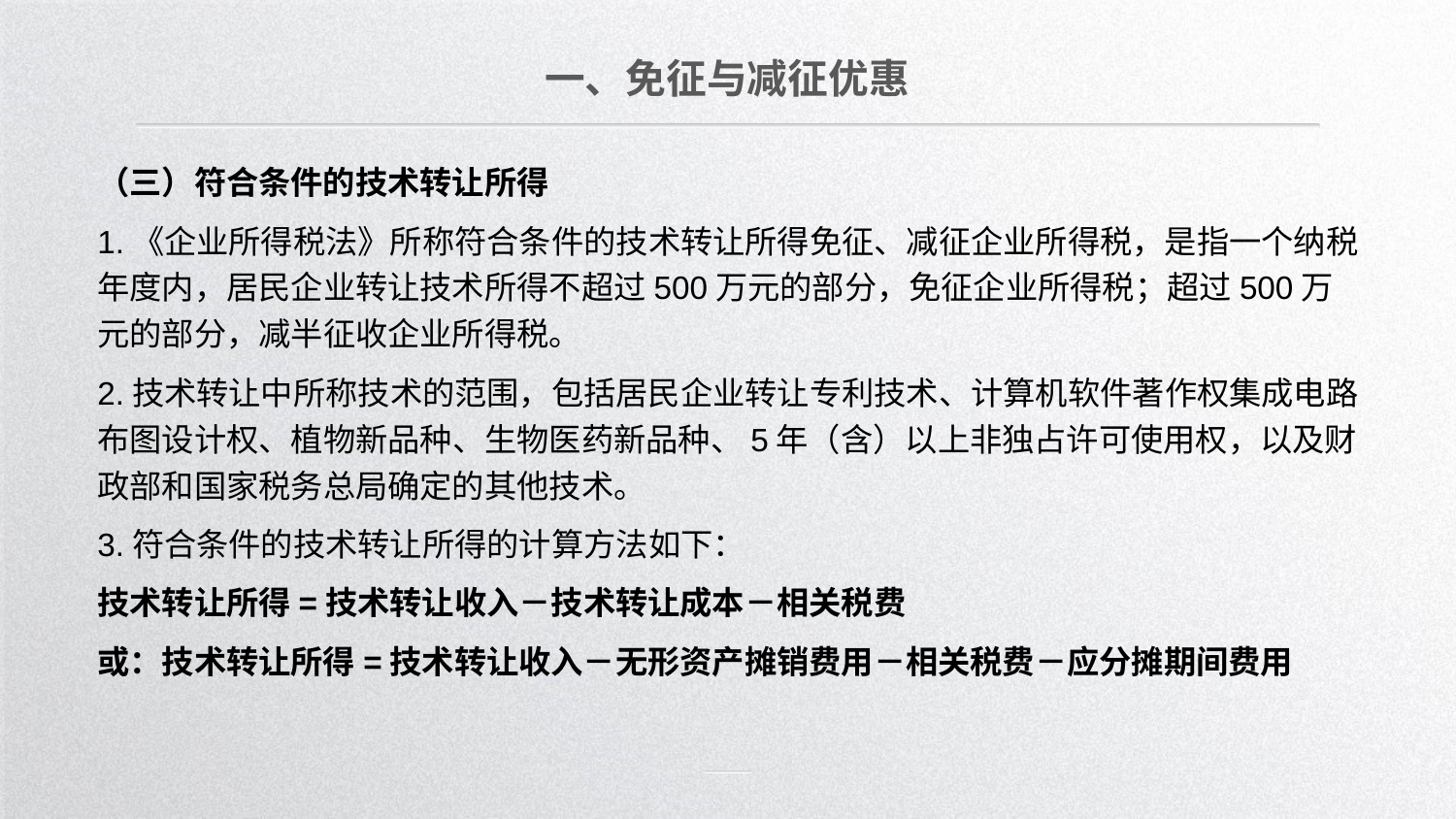

一、免征与减征优惠
（三）符合条件的技术转让所得
1.《企业所得税法》所称符合条件的技术转让所得免征、减征企业所得税，是指一个纳税年度内，居民企业转让技术所得不超过500万元的部分，免征企业所得税；超过500万元的部分，减半征收企业所得税。
2.技术转让中所称技术的范围，包括居民企业转让专利技术、计算机软件著作权集成电路布图设计权、植物新品种、生物医药新品种、5年（含）以上非独占许可使用权，以及财政部和国家税务总局确定的其他技术。
3.符合条件的技术转让所得的计算方法如下：
技术转让所得=技术转让收入－技术转让成本－相关税费
或：技术转让所得=技术转让收入－无形资产摊销费用－相关税费－应分摊期间费用